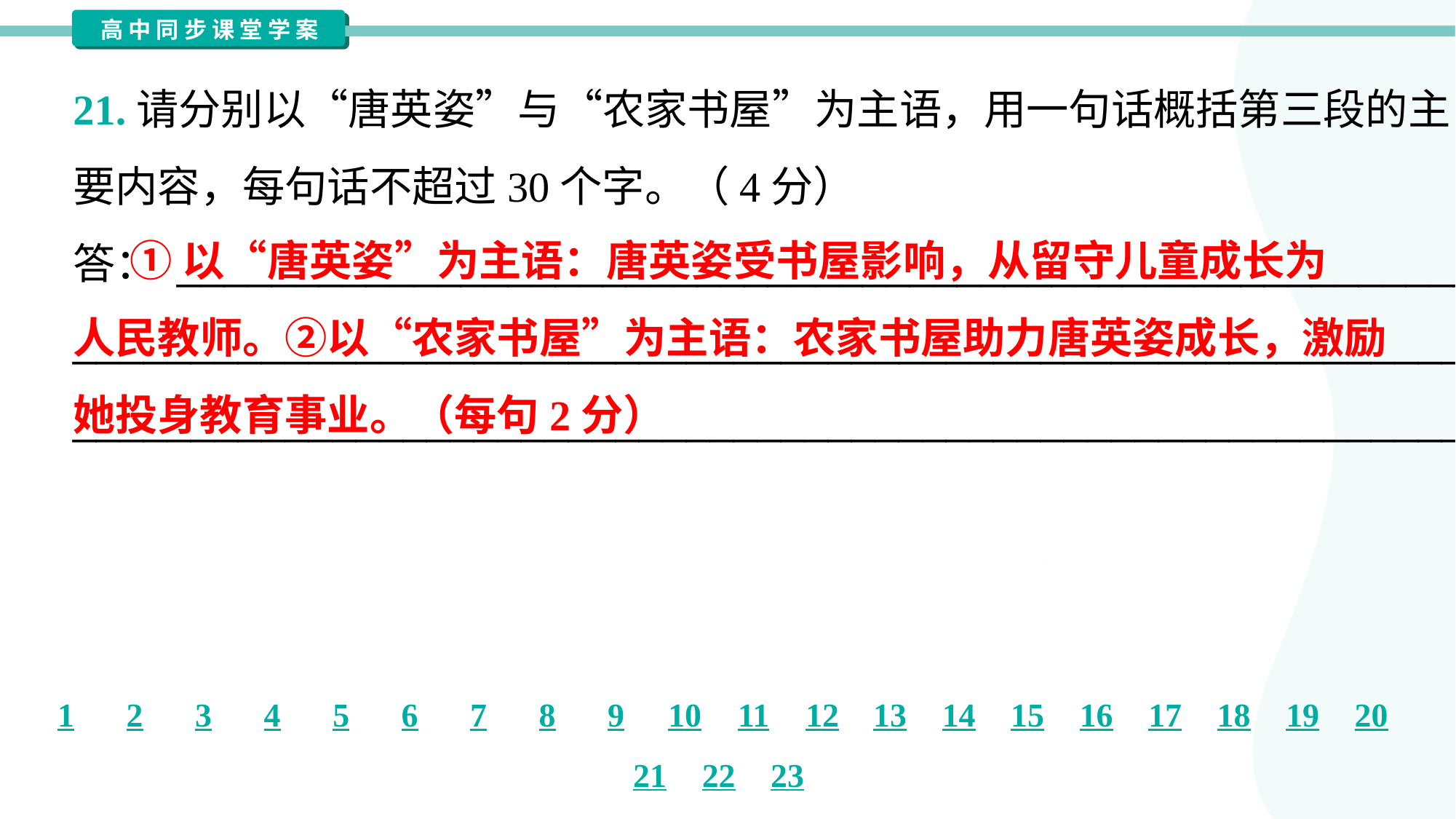

21.请分别以“唐英姿”与“农家书屋”为主语，用一句话概括第三段的主
要内容，每句话不超过30个字。（4分）
答： ________________________________________________________
_____________________________________________________________
_____________________________________________________________
      ①以“唐英姿”为主语：唐英姿受书屋影响，从留守儿童成长为
人民教师。②以“农家书屋”为主语：农家书屋助力唐英姿成长，激励
她投身教育事业。（每句2分）